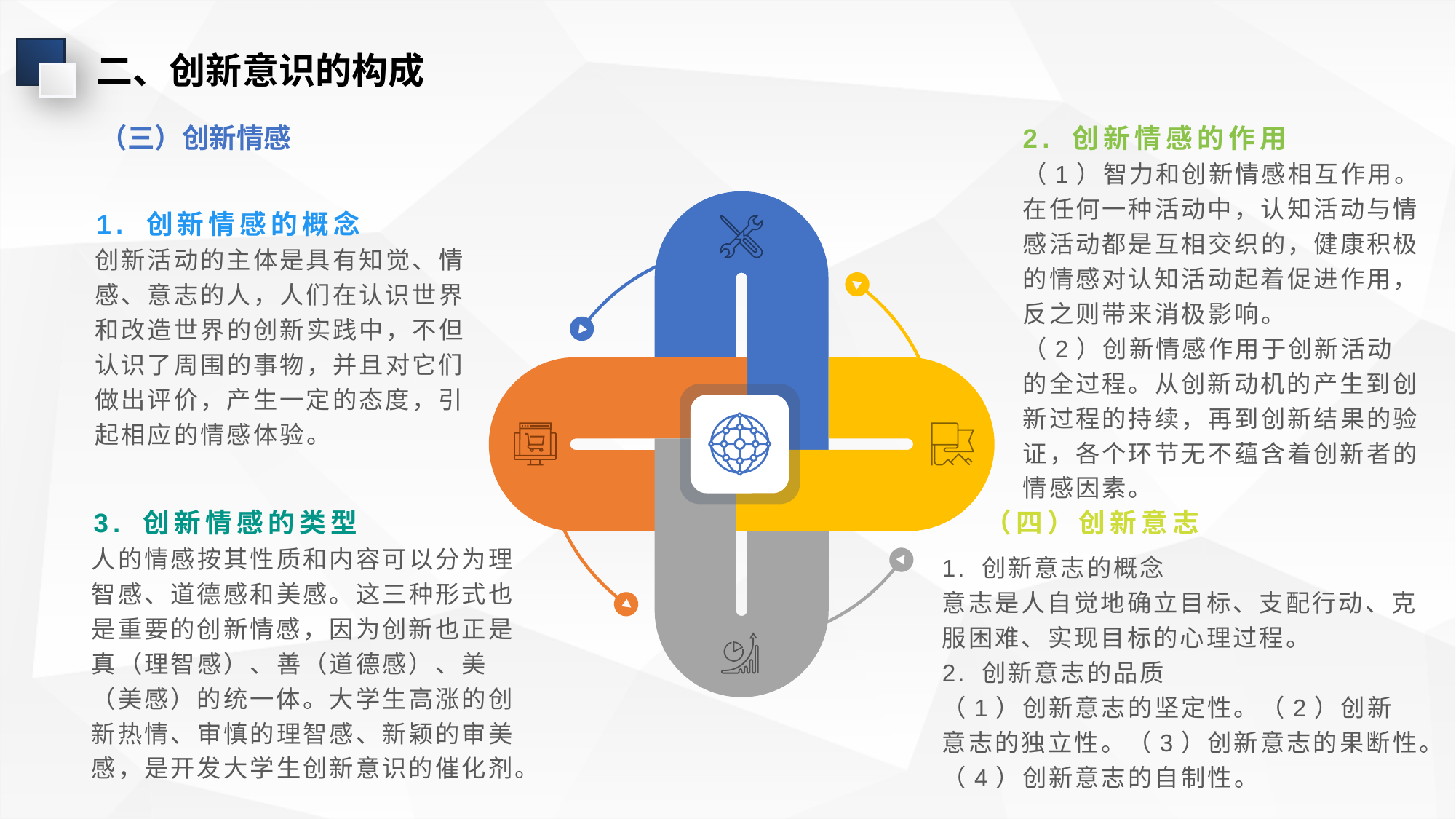

二、创新意识的构成
（三）创新情感
2. 创新情感的作用
（1）智力和创新情感相互作用。在任何一种活动中，认知活动与情感活动都是互相交织的，健康积极的情感对认知活动起着促进作用，反之则带来消极影响。
（2）创新情感作用于创新活动的全过程。从创新动机的产生到创新过程的持续，再到创新结果的验证，各个环节无不蕴含着创新者的情感因素。

1. 创新情感的概念

创新活动的主体是具有知觉、情感、意志的人，人们在认识世界和改造世界的创新实践中，不但认识了周围的事物，并且对它们做出评价，产生一定的态度，引起相应的情感体验。

3. 创新情感的类型
（四）创新意志

人的情感按其性质和内容可以分为理智感、道德感和美感。这三种形式也是重要的创新情感，因为创新也正是真（理智感）、善（道德感）、美（美感）的统一体。大学生高涨的创新热情、审慎的理智感、新颖的审美感，是开发大学生创新意识的催化剂。

1. 创新意志的概念
意志是人自觉地确立目标、支配行动、克服困难、实现目标的心理过程。
2. 创新意志的品质
（1）创新意志的坚定性。（2）创新意志的独立性。（3）创新意志的果断性。
（4）创新意志的自制性。